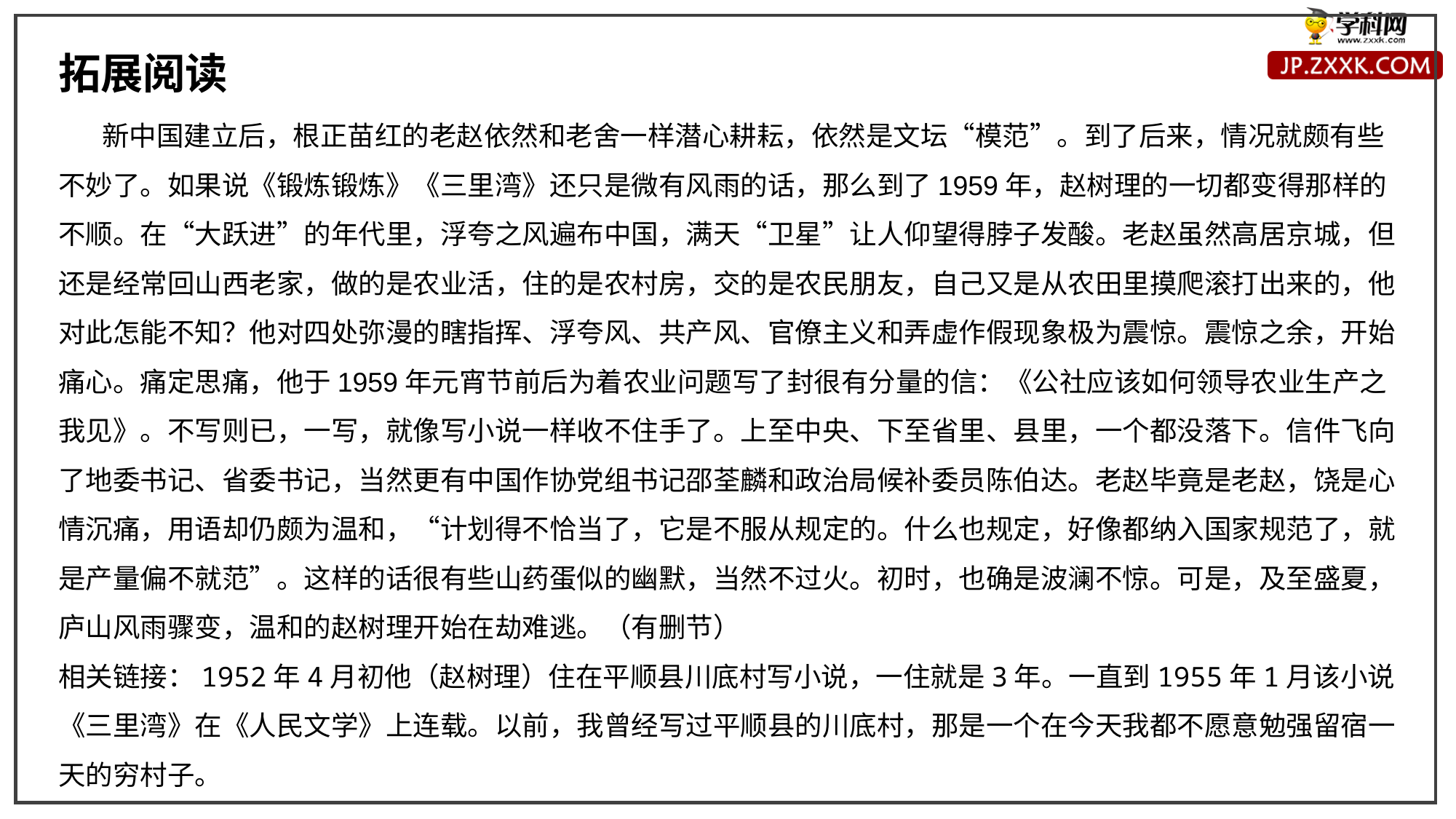

拓展阅读
      新中国建立后，根正苗红的老赵依然和老舍一样潜心耕耘，依然是文坛“模范”。到了后来，情况就颇有些不妙了。如果说《锻炼锻炼》《三里湾》还只是微有风雨的话，那么到了1959年，赵树理的一切都变得那样的不顺。在“大跃进”的年代里，浮夸之风遍布中国，满天“卫星”让人仰望得脖子发酸。老赵虽然高居京城，但还是经常回山西老家，做的是农业活，住的是农村房，交的是农民朋友，自己又是从农田里摸爬滚打出来的，他对此怎能不知？他对四处弥漫的瞎指挥、浮夸风、共产风、官僚主义和弄虚作假现象极为震惊。震惊之余，开始痛心。痛定思痛，他于1959年元宵节前后为着农业问题写了封很有分量的信：《公社应该如何领导农业生产之我见》。不写则已，一写，就像写小说一样收不住手了。上至中央、下至省里、县里，一个都没落下。信件飞向了地委书记、省委书记，当然更有中国作协党组书记邵荃麟和政治局候补委员陈伯达。老赵毕竟是老赵，饶是心情沉痛，用语却仍颇为温和，“计划得不恰当了，它是不服从规定的。什么也规定，好像都纳入国家规范了，就是产量偏不就范”。这样的话很有些山药蛋似的幽默，当然不过火。初时，也确是波澜不惊。可是，及至盛夏，庐山风雨骤变，温和的赵树理开始在劫难逃。（有删节）
相关链接：1952年4月初他（赵树理）住在平顺县川底村写小说，一住就是3年。一直到1955年1月该小说《三里湾》在《人民文学》上连载。以前，我曾经写过平顺县的川底村，那是一个在今天我都不愿意勉强留宿一天的穷村子。